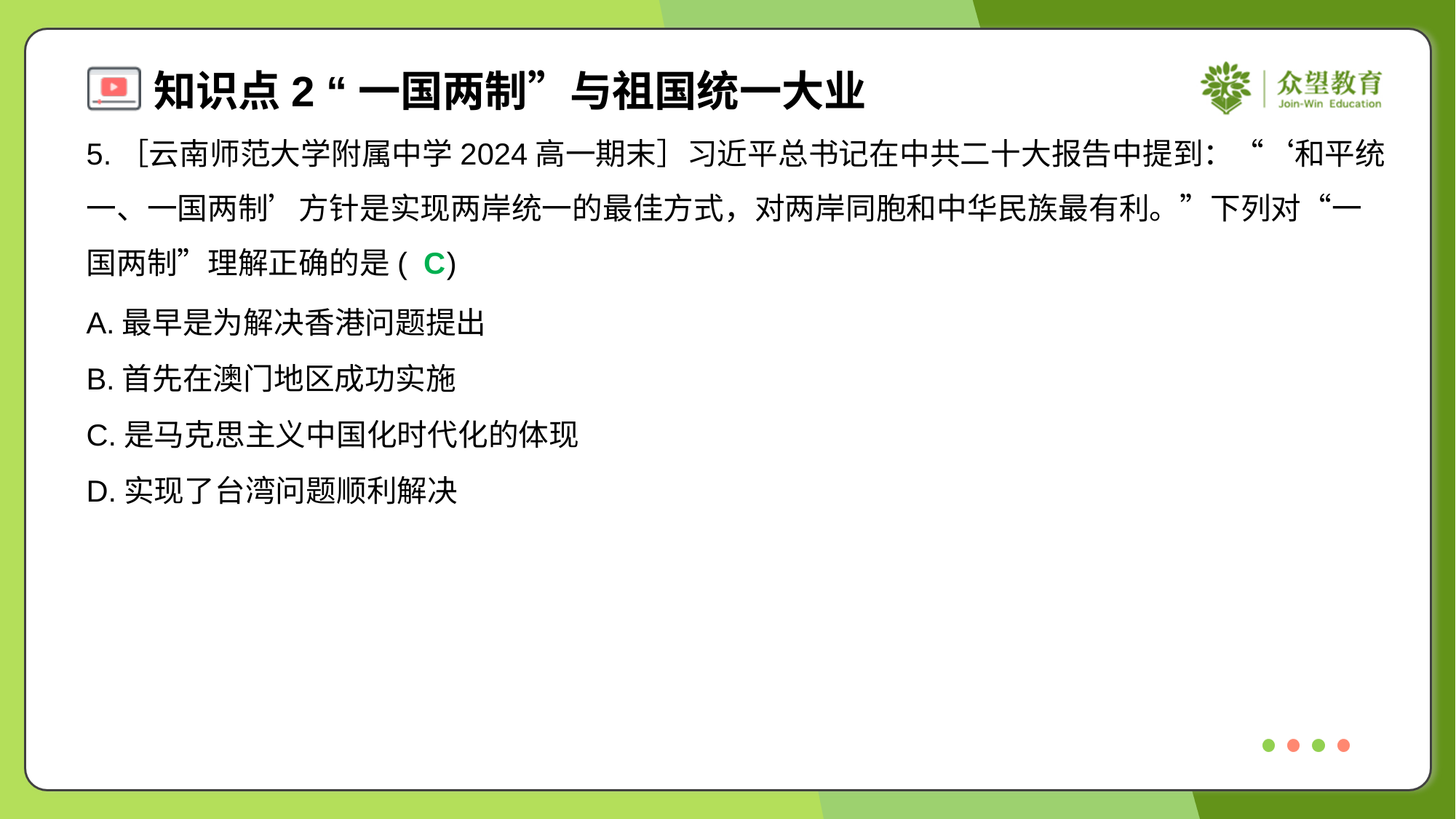

5.［云南师范大学附属中学2024高一期末］习近平总书记在中共二十大报告中提到：“‘和平统
一、一国两制’方针是实现两岸统一的最佳方式，对两岸同胞和中华民族最有利。”下列对“一
国两制”理解正确的是(     )
C
A.最早是为解决香港问题提出
B.首先在澳门地区成功实施
C.是马克思主义中国化时代化的体现
D.实现了台湾问题顺利解决